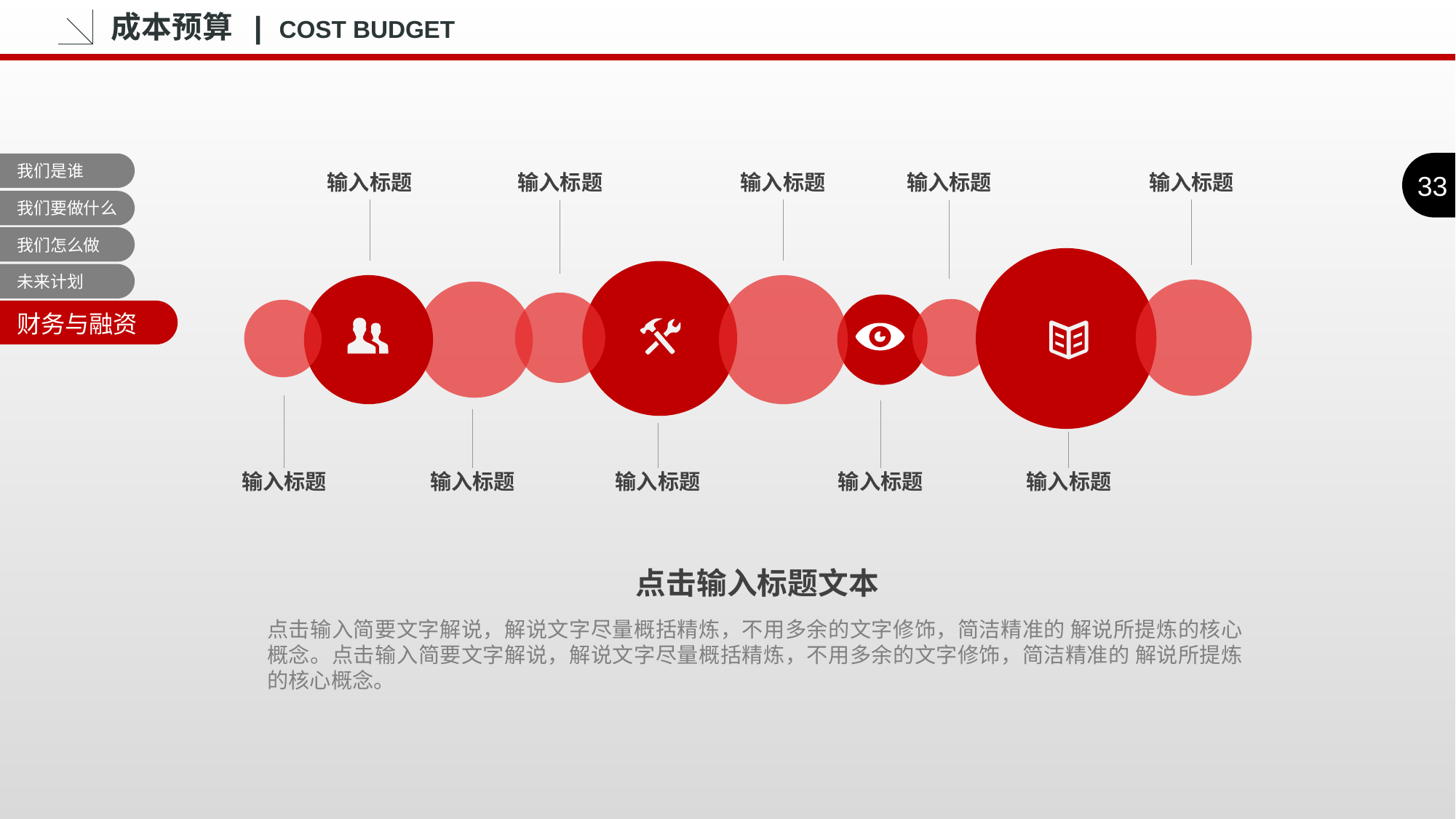

成本预算  |  COST BUDGET

33

我们是谁
输入标题
输入标题
输入标题
输入标题
输入标题

我们要做什么

我们怎么做

未来计划

财务与融资

输入标题
输入标题
输入标题
输入标题
输入标题
点击输入标题文本
点击输入简要文字解说，解说文字尽量概括精炼，不用多余的文字修饰，简洁精准的 解说所提炼的核心概念。点击输入简要文字解说，解说文字尽量概括精炼，不用多余的文字修饰，简洁精准的 解说所提炼的核心概念。